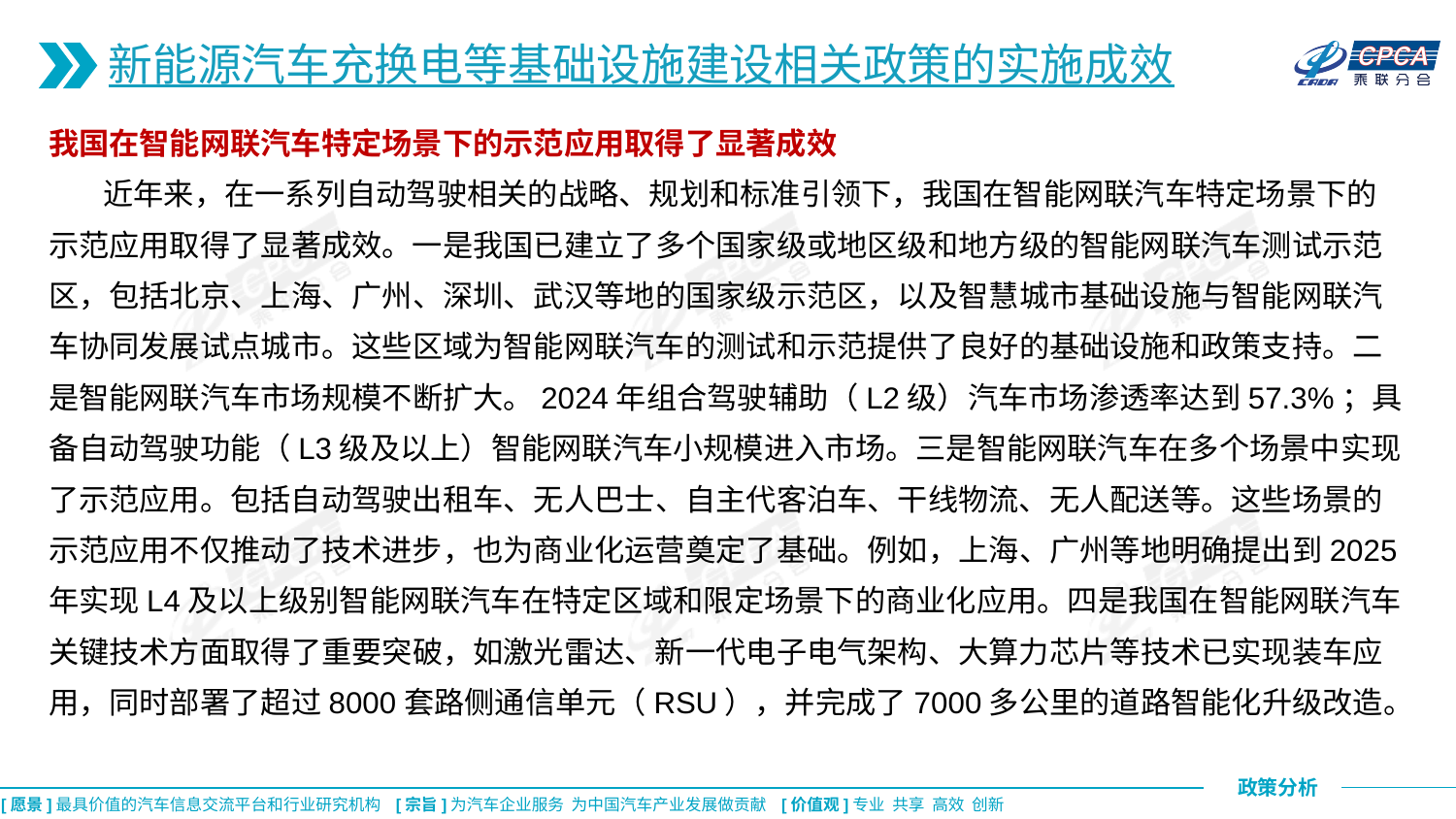

新能源汽车充换电等基础设施建设相关政策的实施成效
我国在智能网联汽车特定场景下的示范应用取得了显著成效
       近年来，在一系列自动驾驶相关的战略、规划和标准引领下，我国在智能网联汽车特定场景下的示范应用取得了显著成效。一是我国已建立了多个国家级或地区级和地方级的智能网联汽车测试示范区，包括北京、上海、广州、深圳、武汉等地的国家级示范区，以及智慧城市基础设施与智能网联汽车协同发展试点城市。这些区域为智能网联汽车的测试和示范提供了良好的基础设施和政策支持。二是智能网联汽车市场规模不断扩大。2024年组合驾驶辅助（L2级）汽车市场渗透率达到57.3%；具备自动驾驶功能（L3级及以上）智能网联汽车小规模进入市场。三是智能网联汽车在多个场景中实现了示范应用。包括自动驾驶出租车、无人巴士、自主代客泊车、干线物流、无人配送等。这些场景的示范应用不仅推动了技术进步，也为商业化运营奠定了基础。例如，上海、广州等地明确提出到2025年实现L4及以上级别智能网联汽车在特定区域和限定场景下的商业化应用。四是我国在智能网联汽车关键技术方面取得了重要突破，如激光雷达、新一代电子电气架构、大算力芯片等技术已实现装车应用，同时部署了超过8000套路侧通信单元（RSU），并完成了7000多公里的道路智能化升级改造。